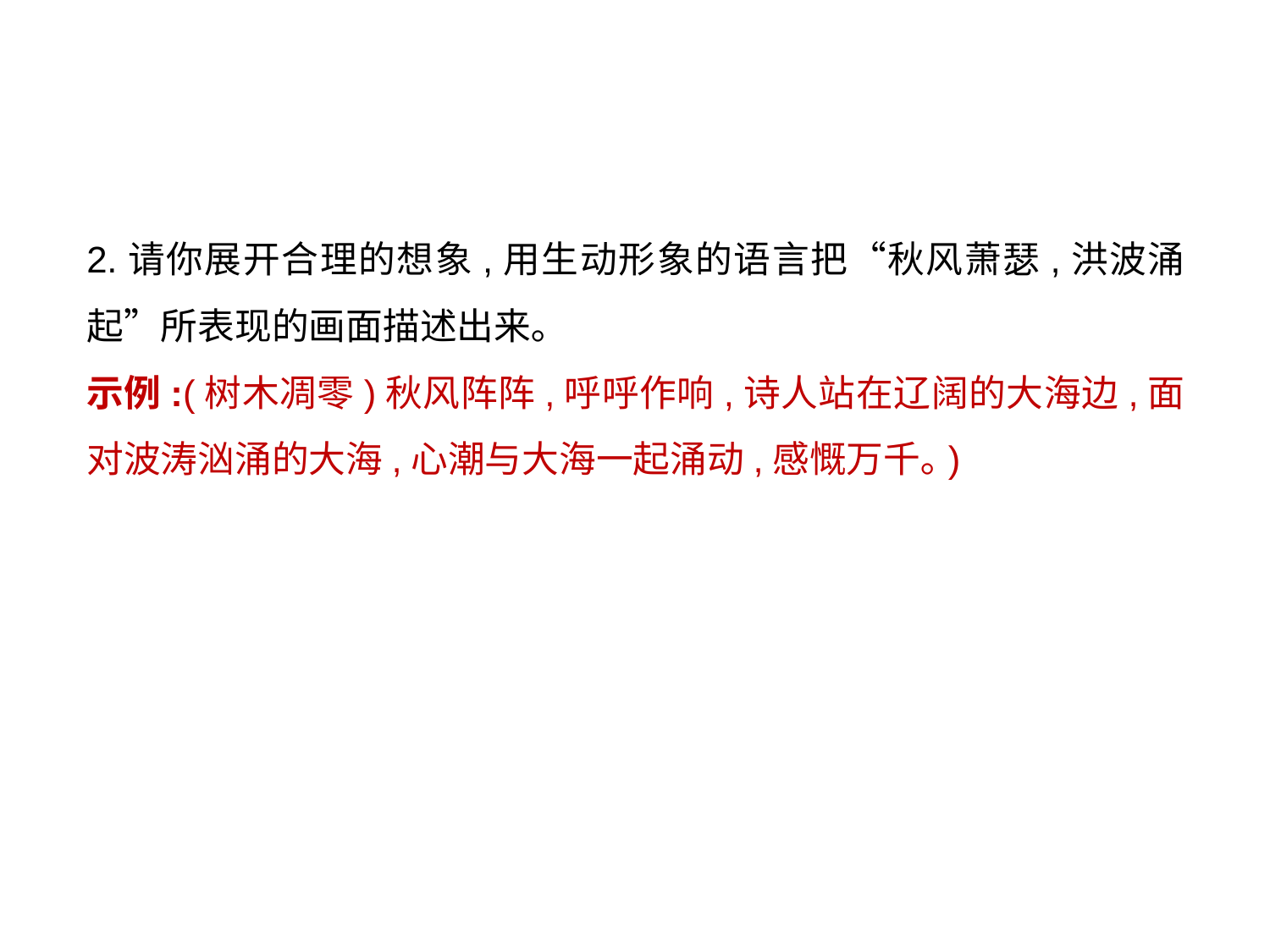

2.请你展开合理的想象,用生动形象的语言把“秋风萧瑟,洪波涌起”所表现的画面描述出来｡
示例:(树木凋零)秋风阵阵,呼呼作响,诗人站在辽阔的大海边,面对波涛汹涌的大海,心潮与大海一起涌动,感慨万千｡)